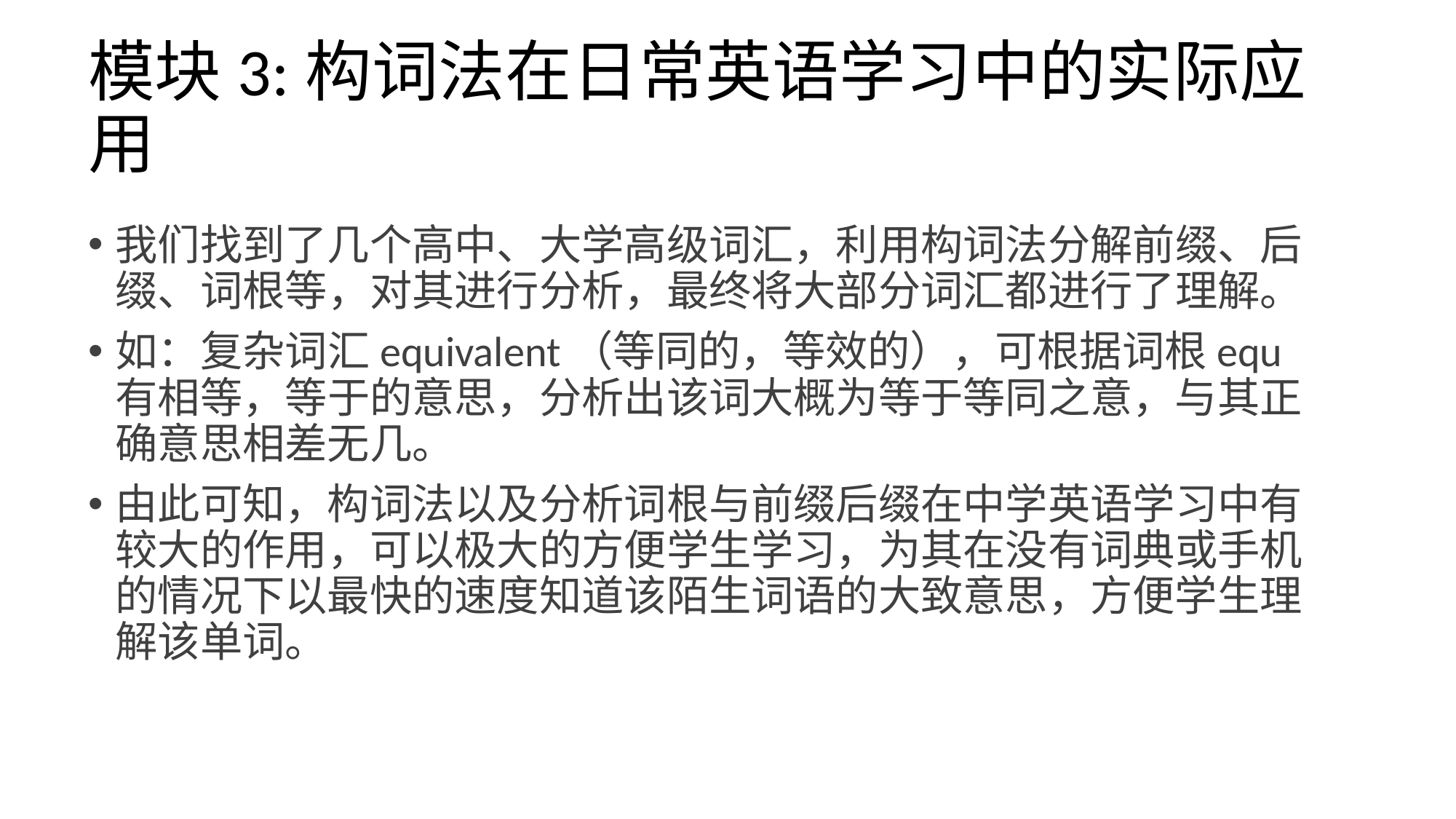

# 模块3:构词法在日常英语学习中的实际应用
我们找到了几个高中、大学高级词汇，利用构词法分解前缀、后缀、词根等，对其进行分析，最终将大部分词汇都进行了理解。
如：复杂词汇equivalent（等同的，等效的），可根据词根equ有相等，等于的意思，分析出该词大概为等于等同之意，与其正确意思相差无几。
由此可知，构词法以及分析词根与前缀后缀在中学英语学习中有较大的作用，可以极大的方便学生学习，为其在没有词典或手机的情况下以最快的速度知道该陌生词语的大致意思，方便学生理解该单词。